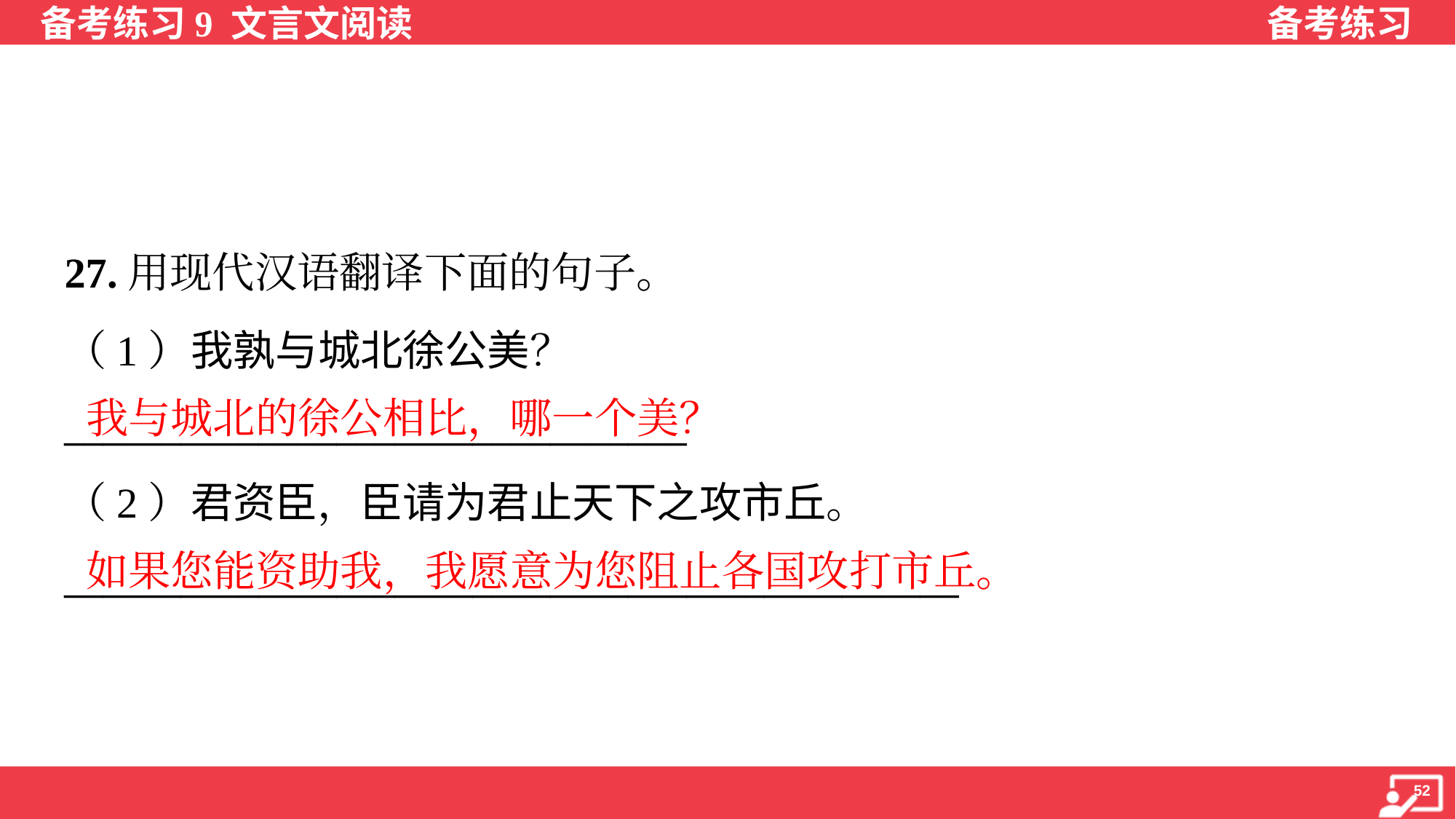

27.用现代汉语翻译下面的句子。
（1）我孰与城北徐公美？
________________________________
我与城北的徐公相比，哪一个美？
（2）君资臣，臣请为君止天下之攻市丘。
______________________________________________
如果您能资助我，我愿意为您阻止各国攻打市丘。